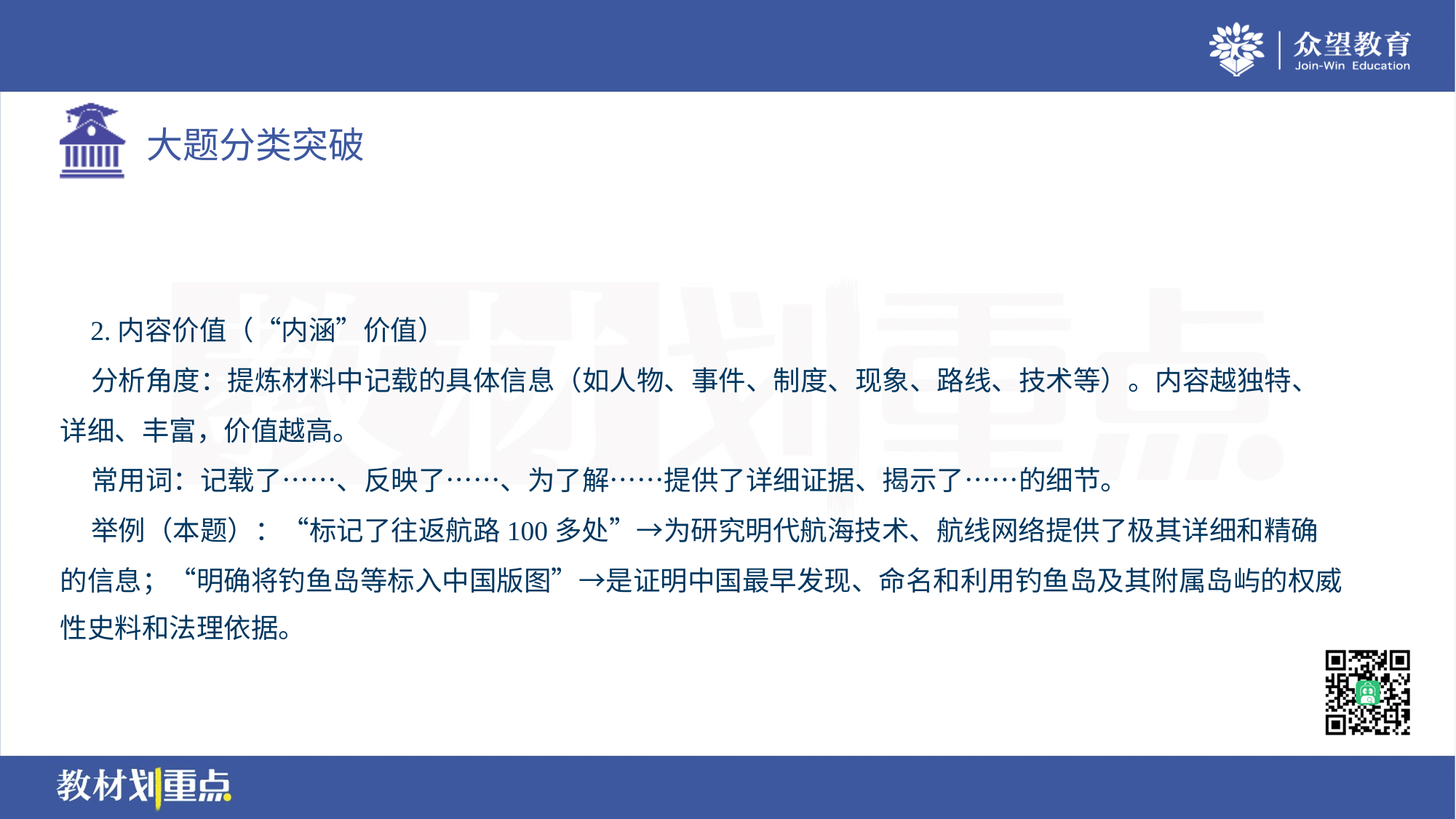

2.内容价值（“内涵”价值）
    分析角度：提炼材料中记载的具体信息（如人物、事件、制度、现象、路线、技术等）。内容越独特、
详细、丰富，价值越高。
    常用词：记载了……、反映了……、为了解……提供了详细证据、揭示了……的细节。
    举例（本题）：“标记了往返航路100多处”→为研究明代航海技术、航线网络提供了极其详细和精确
的信息；“明确将钓鱼岛等标入中国版图”→是证明中国最早发现、命名和利用钓鱼岛及其附属岛屿的权威
性史料和法理依据。